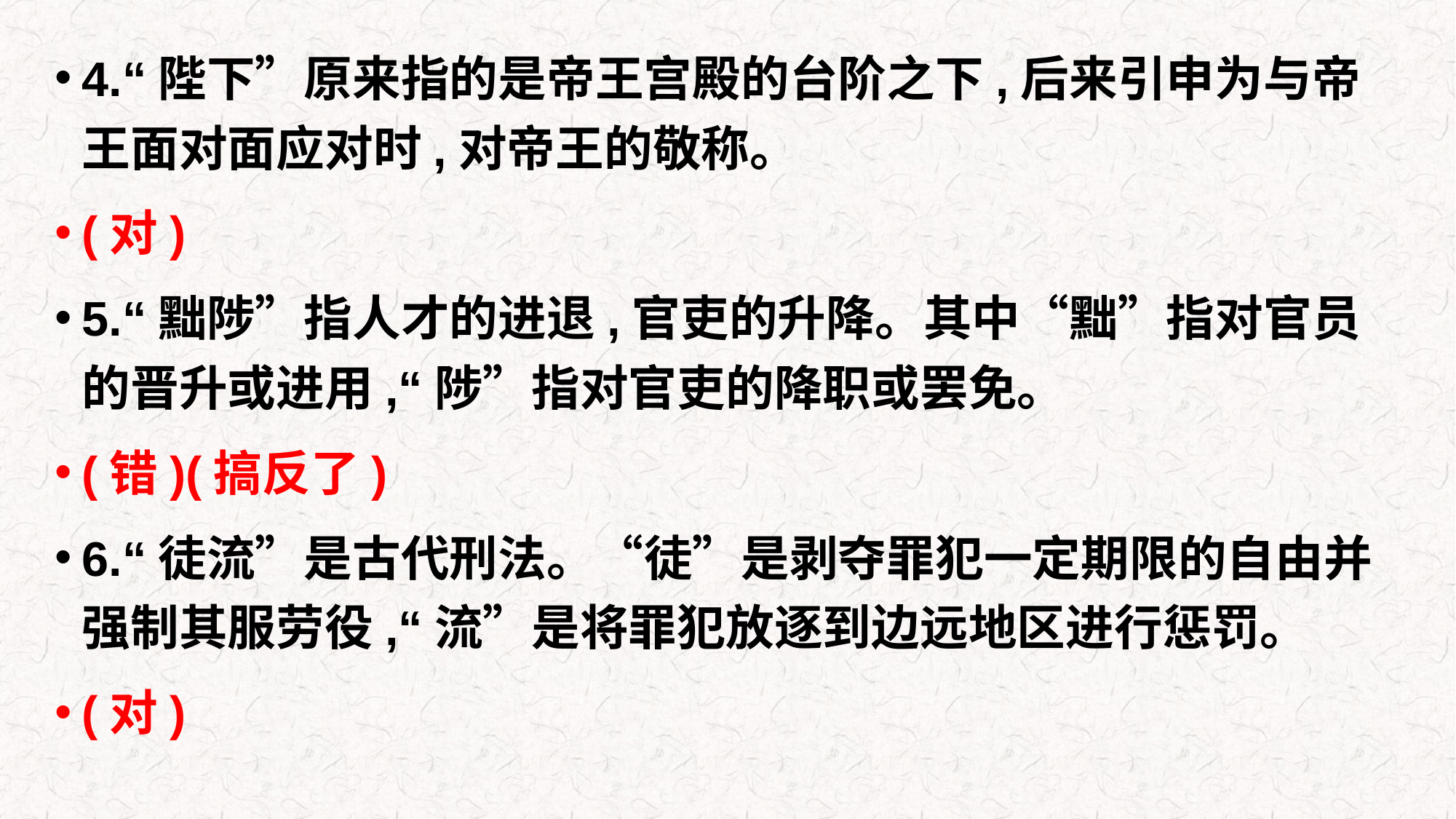

4.“陛下”原来指的是帝王宫殿的台阶之下,后来引申为与帝王面对面应对时,对帝王的敬称。
(对)
5.“黜陟”指人才的进退,官吏的升降。其中“黜”指对官员的晋升或进用,“陟”指对官吏的降职或罢免。
(错)(搞反了)
6.“徒流”是古代刑法。“徒”是剥夺罪犯一定期限的自由并强制其服劳役,“流”是将罪犯放逐到边远地区进行惩罚。
(对)